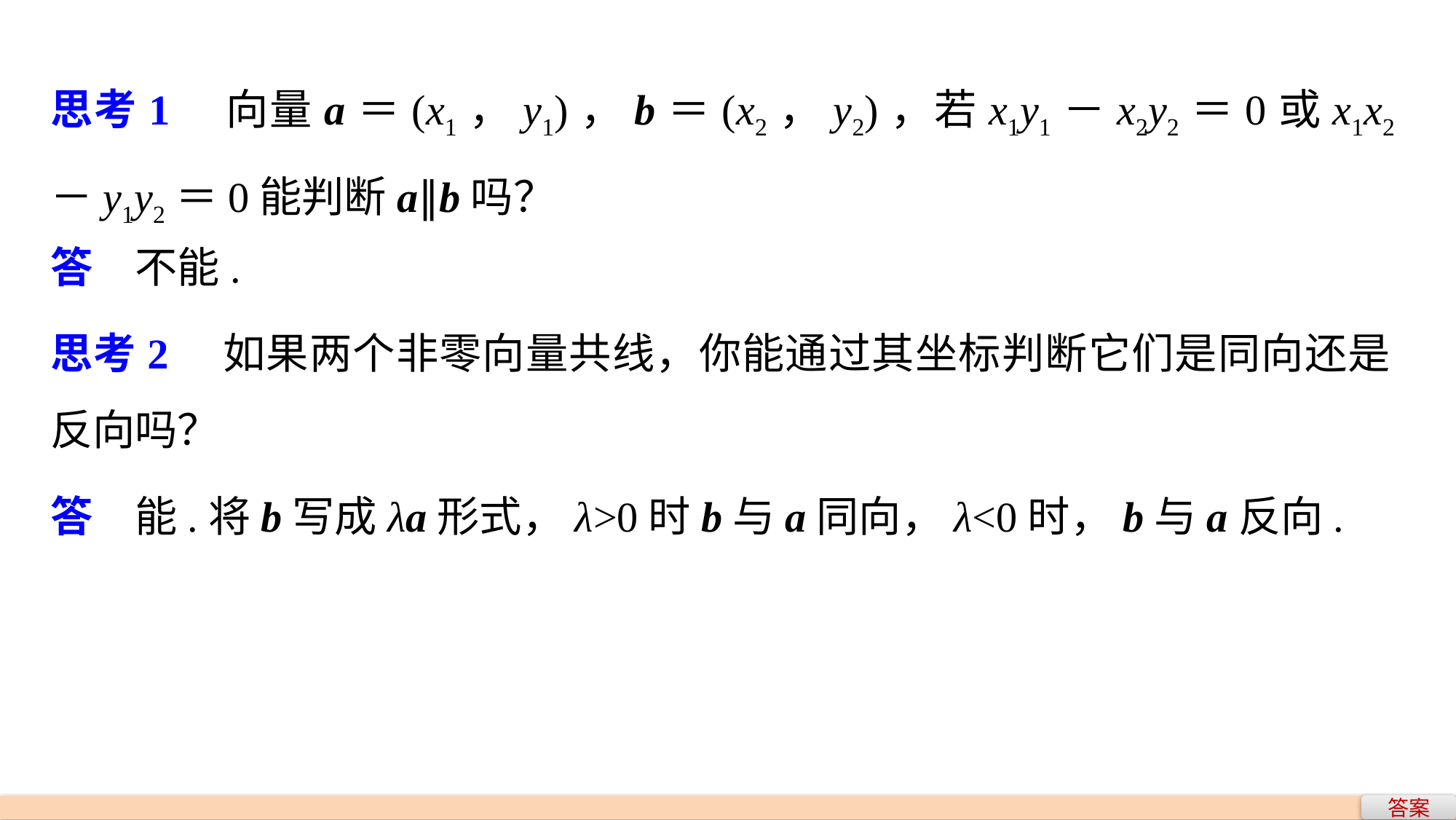

思考1　向量a＝(x1，y1)，b＝(x2，y2)，若x1y1－x2y2＝0或x1x2－y1y2＝0能判断a∥b吗？
答　不能.
思考2　如果两个非零向量共线，你能通过其坐标判断它们是同向还是反向吗？
答　能.将b写成λa形式，λ>0时b与a同向，λ<0时，b与a反向.
答案